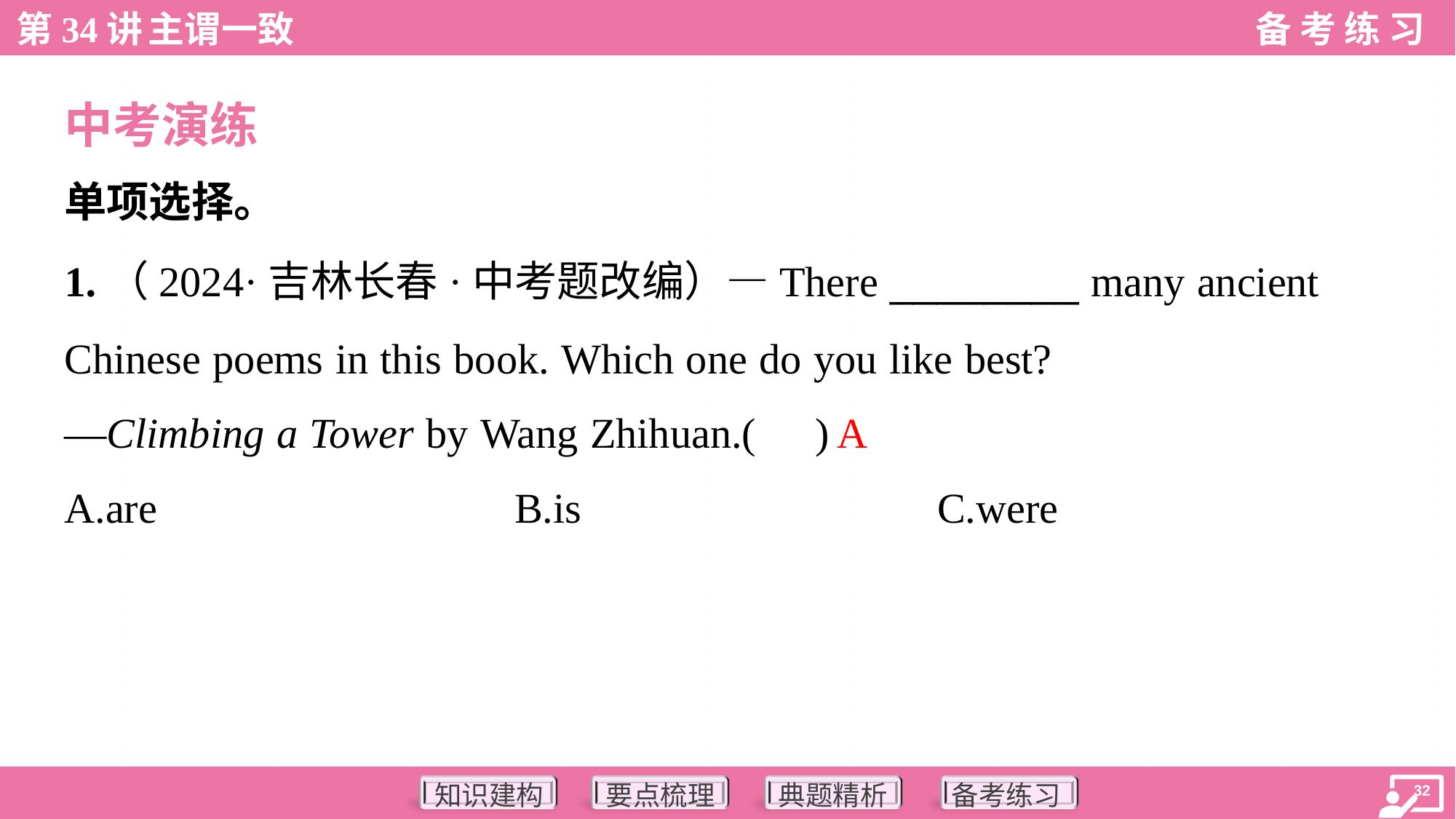

中考演练
单项选择。
1.（2024·吉林长春·中考题改编）—There ________ many ancient
Chinese poems in this book. Which one do you like best?
—Climbing a Tower by Wang Zhihuan.(     )
A
A.are	B.is	C.were